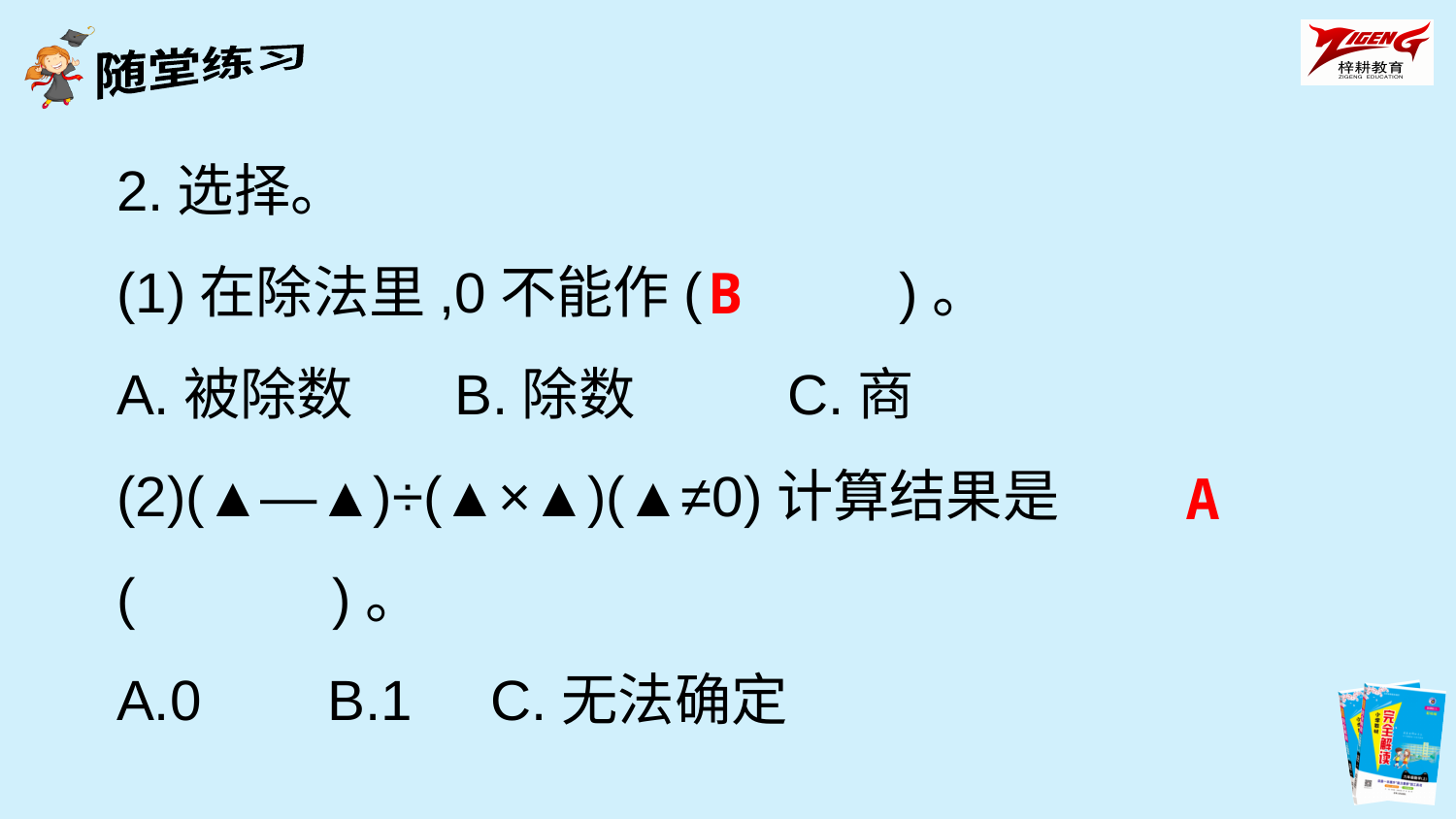

2.选择。
(1)在除法里,0不能作(　　　)。
A.被除数       B.除数           C.商
(2)(▲—▲)÷(▲×▲)(▲≠0)计算结果是(　　　)。
A.0        B.1     C.无法确定
B
A